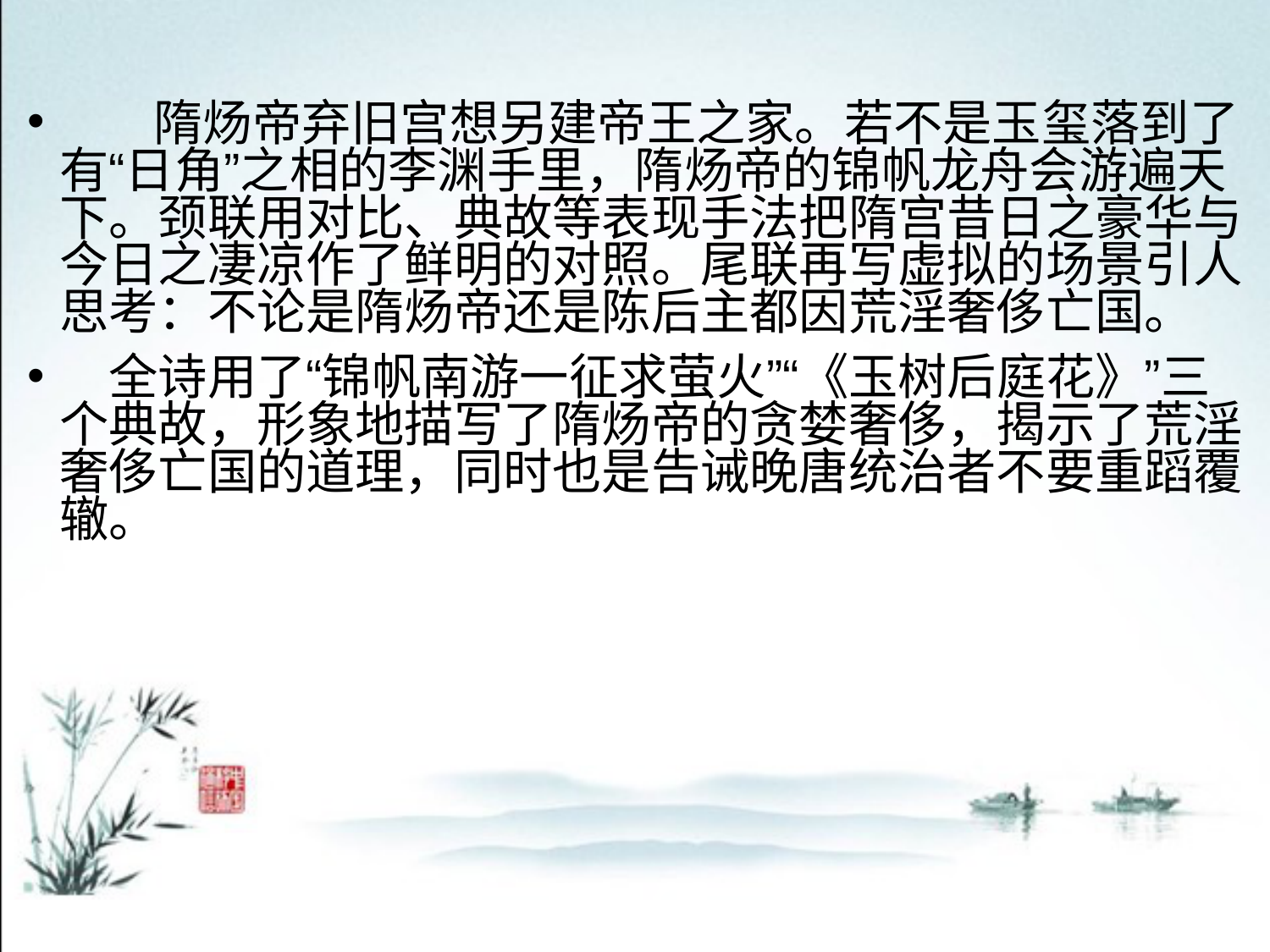

隋炀帝弃旧宫想另建帝王之家。若不是玉玺落到了有“日角”之相的李渊手里，隋炀帝的锦帆龙舟会游遍天下。颈联用对比、典故等表现手法把隋宫昔日之豪华与今日之凄凉作了鲜明的对照。尾联再写虚拟的场景引人思考：不论是隋炀帝还是陈后主都因荒淫奢侈亡国。
　全诗用了“锦帆南游一征求萤火”“《玉树后庭花》”三个典故，形象地描写了隋炀帝的贪婪奢侈，揭示了荒淫奢侈亡国的道理，同时也是告诫晚唐统治者不要重蹈覆辙。